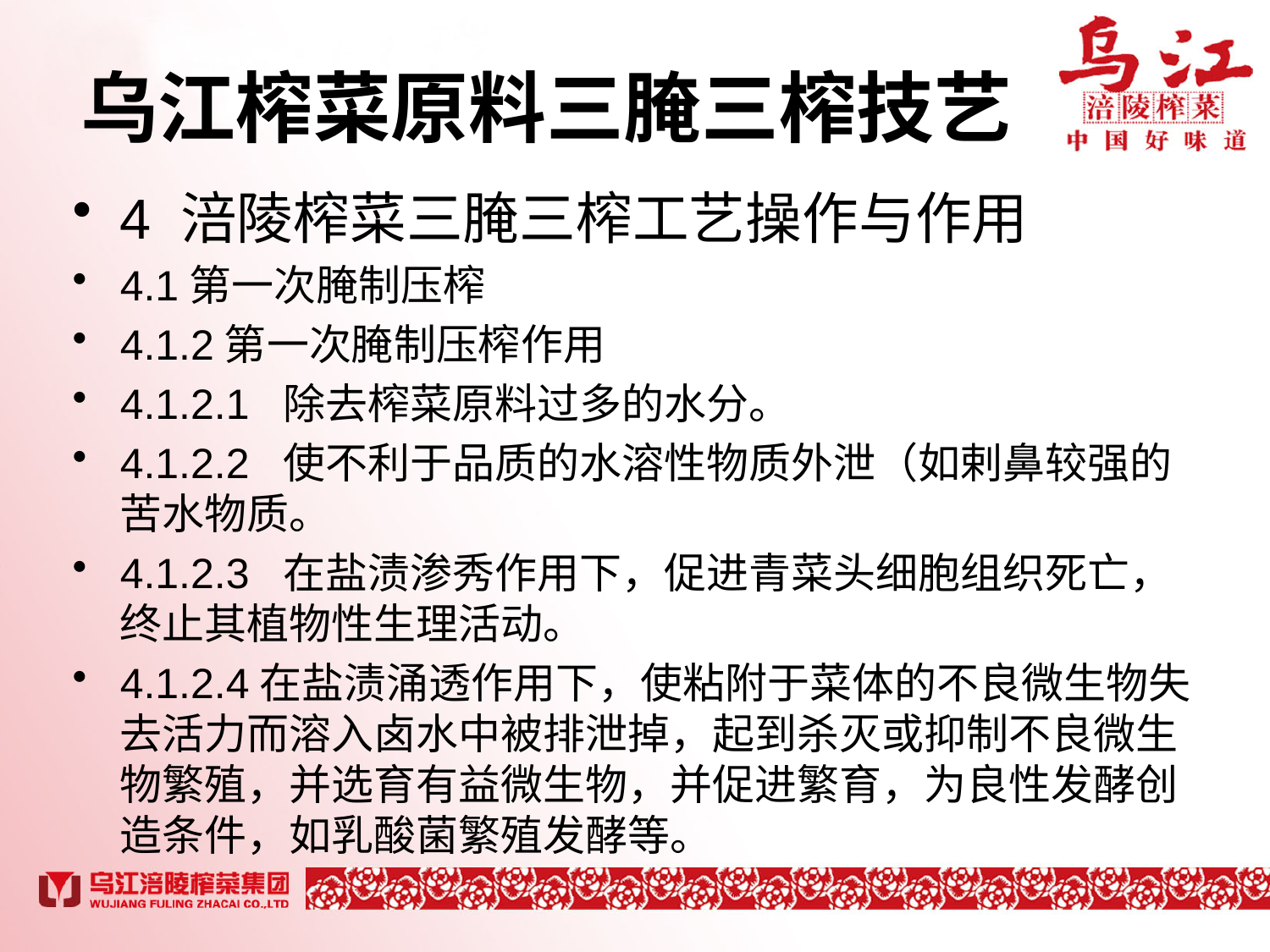

# 乌江榨菜原料三腌三榨技艺
4 涪陵榨菜三腌三榨工艺操作与作用
4.1第一次腌制压榨
4.1.2第一次腌制压榨作用
4.1.2.1  除去榨菜原料过多的水分。
4.1.2.2  使不利于品质的水溶性物质外泄（如剌鼻较强的苦水物质。
4.1.2.3  在盐渍渗秀作用下，促进青菜头细胞组织死亡，终止其植物性生理活动。
4.1.2.4在盐渍涌透作用下，使粘附于菜体的不良微生物失去活力而溶入卤水中被排泄掉，起到杀灭或抑制不良微生物繁殖，并选育有益微生物，并促进繁育，为良性发酵创造条件，如乳酸菌繁殖发酵等。